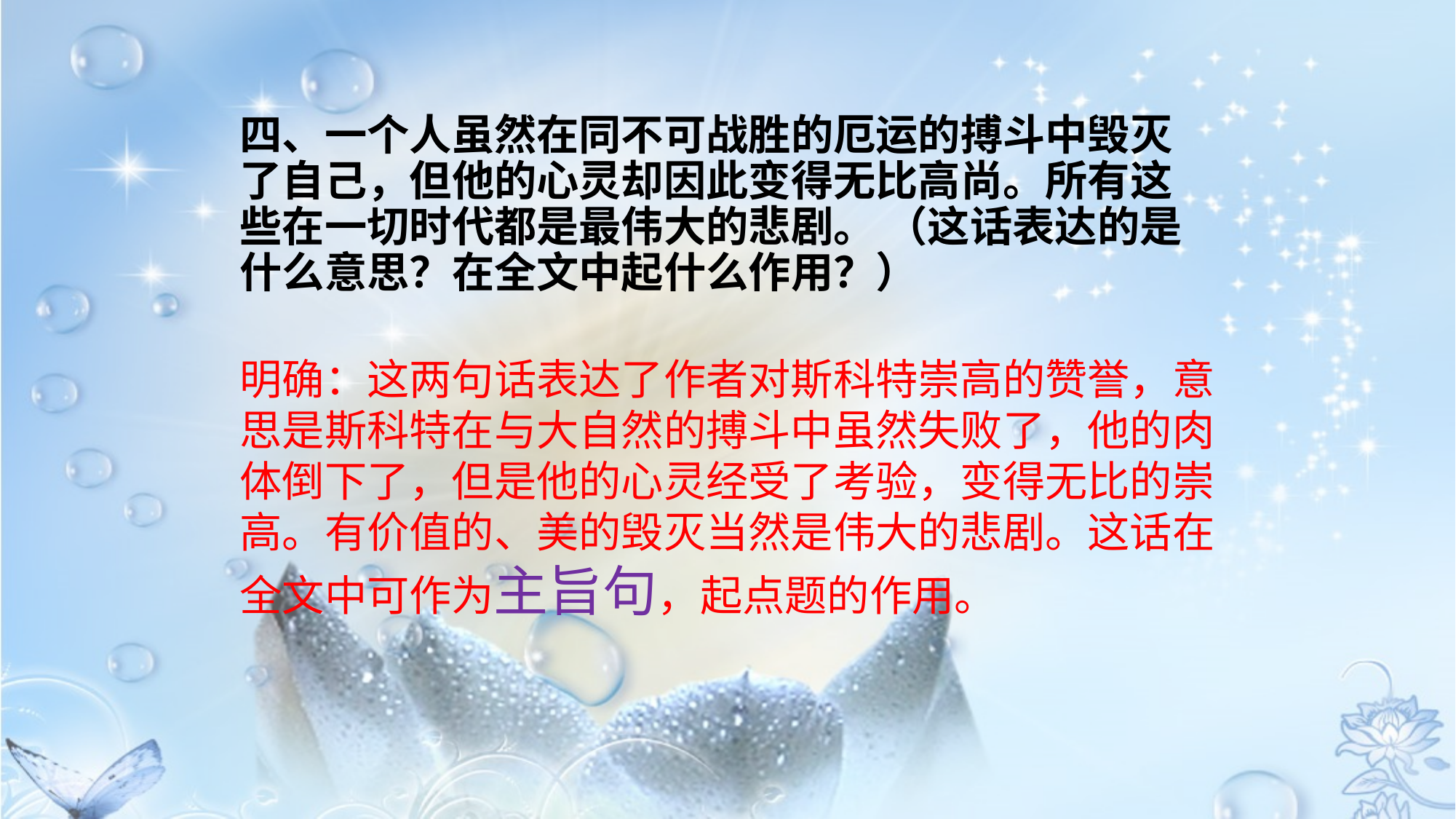

四、一个人虽然在同不可战胜的厄运的搏斗中毁灭了自己，但他的心灵却因此变得无比高尚。所有这些在一切时代都是最伟大的悲剧。 （这话表达的是什么意思？在全文中起什么作用？）
明确：这两句话表达了作者对斯科特崇高的赞誉，意思是斯科特在与大自然的搏斗中虽然失败了，他的肉体倒下了，但是他的心灵经受了考验，变得无比的崇高。有价值的、美的毁灭当然是伟大的悲剧。这话在全文中可作为主旨句，起点题的作用。